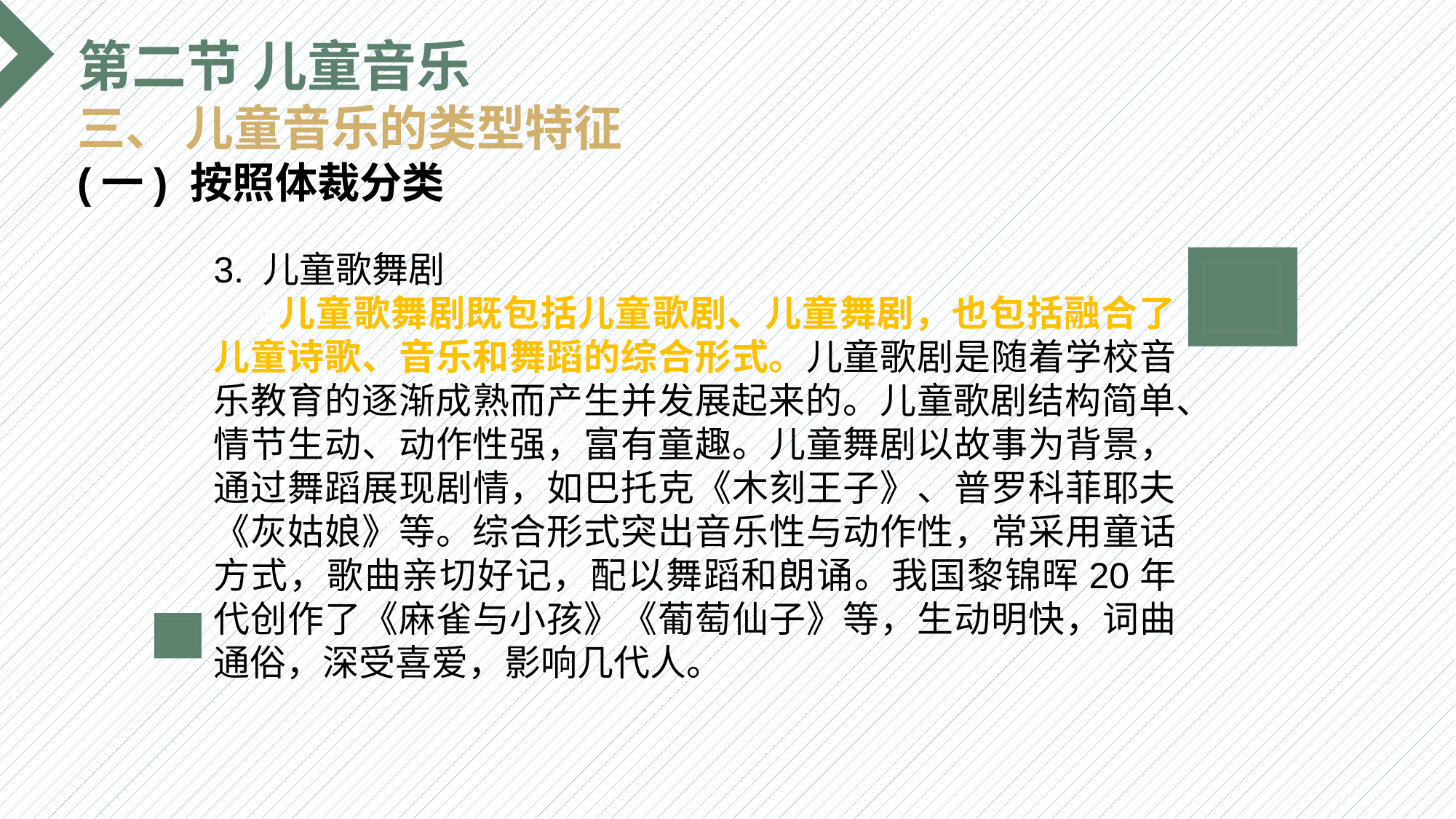

第二节 儿童音乐
三、 儿童音乐的类型特征
(一) 按照体裁分类

3. 儿童歌舞剧
      儿童歌舞剧既包括儿童歌剧、儿童舞剧，也包括融合了儿童诗歌、音乐和舞蹈的综合形式。儿童歌剧是随着学校音乐教育的逐渐成熟而产生并发展起来的。儿童歌剧结构简单、情节生动、动作性强，富有童趣。儿童舞剧以故事为背景，通过舞蹈展现剧情，如巴托克《木刻王子》、普罗科菲耶夫《灰姑娘》等。综合形式突出音乐性与动作性，常采用童话方式，歌曲亲切好记，配以舞蹈和朗诵。我国黎锦晖20年代创作了《麻雀与小孩》《葡萄仙子》等，生动明快，词曲通俗，深受喜爱，影响几代人。

选题背景
输入您的内容，请简要说明，言简意赅即可输入您的内容，请简要说明，言简意赅即可输入您的内容，请简要说明，言简意赅即可输入您的内容，请简要说明，言简意赅即可